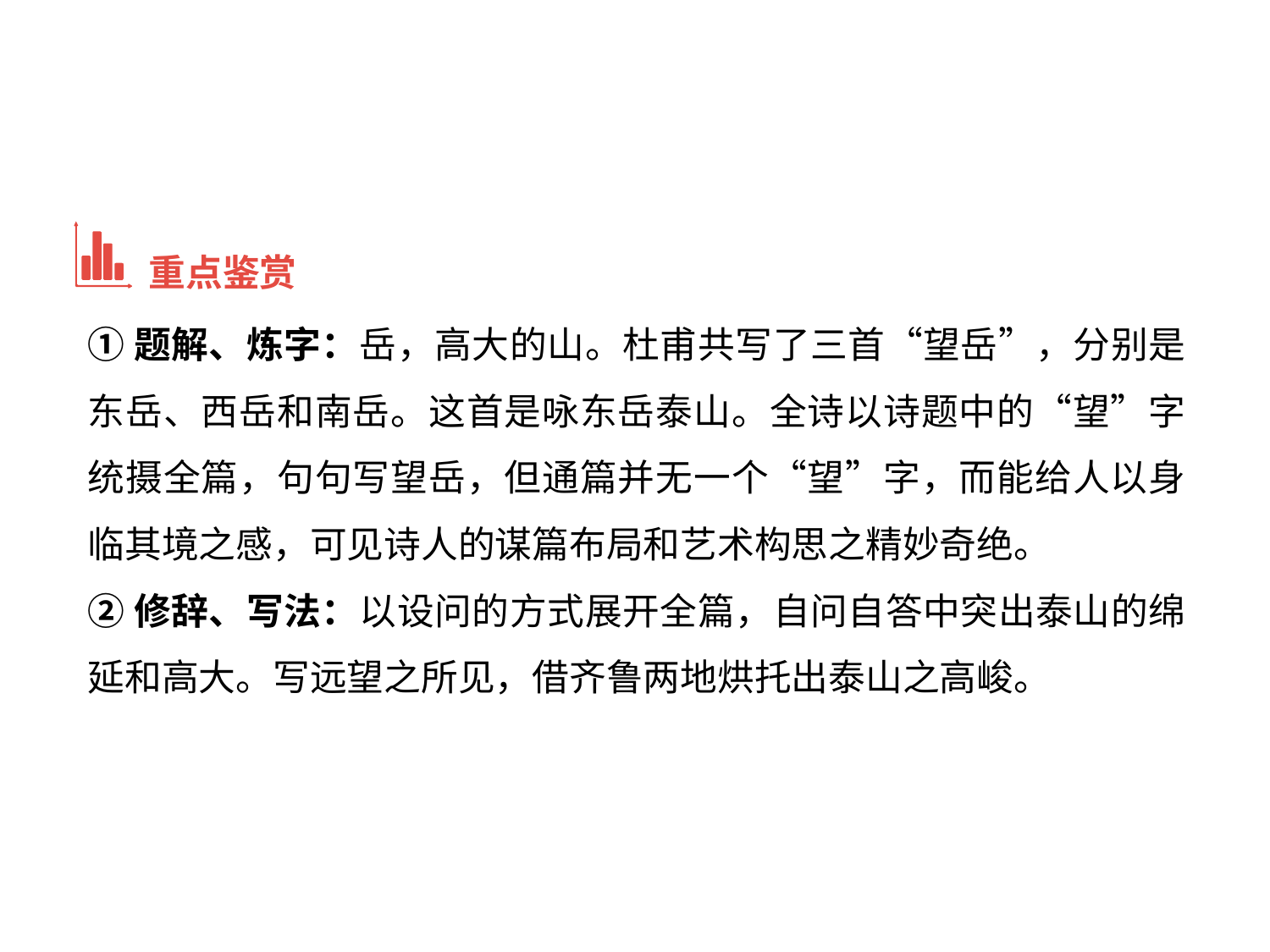

重点鉴赏
①题解、炼字：岳，高大的山。杜甫共写了三首“望岳”，分别是东岳、西岳和南岳。这首是咏东岳泰山。全诗以诗题中的“望”字统摄全篇，句句写望岳，但通篇并无一个“望”字，而能给人以身临其境之感，可见诗人的谋篇布局和艺术构思之精妙奇绝。
②修辞、写法：以设问的方式展开全篇，自问自答中突出泰山的绵延和高大。写远望之所见，借齐鲁两地烘托出泰山之高峻。